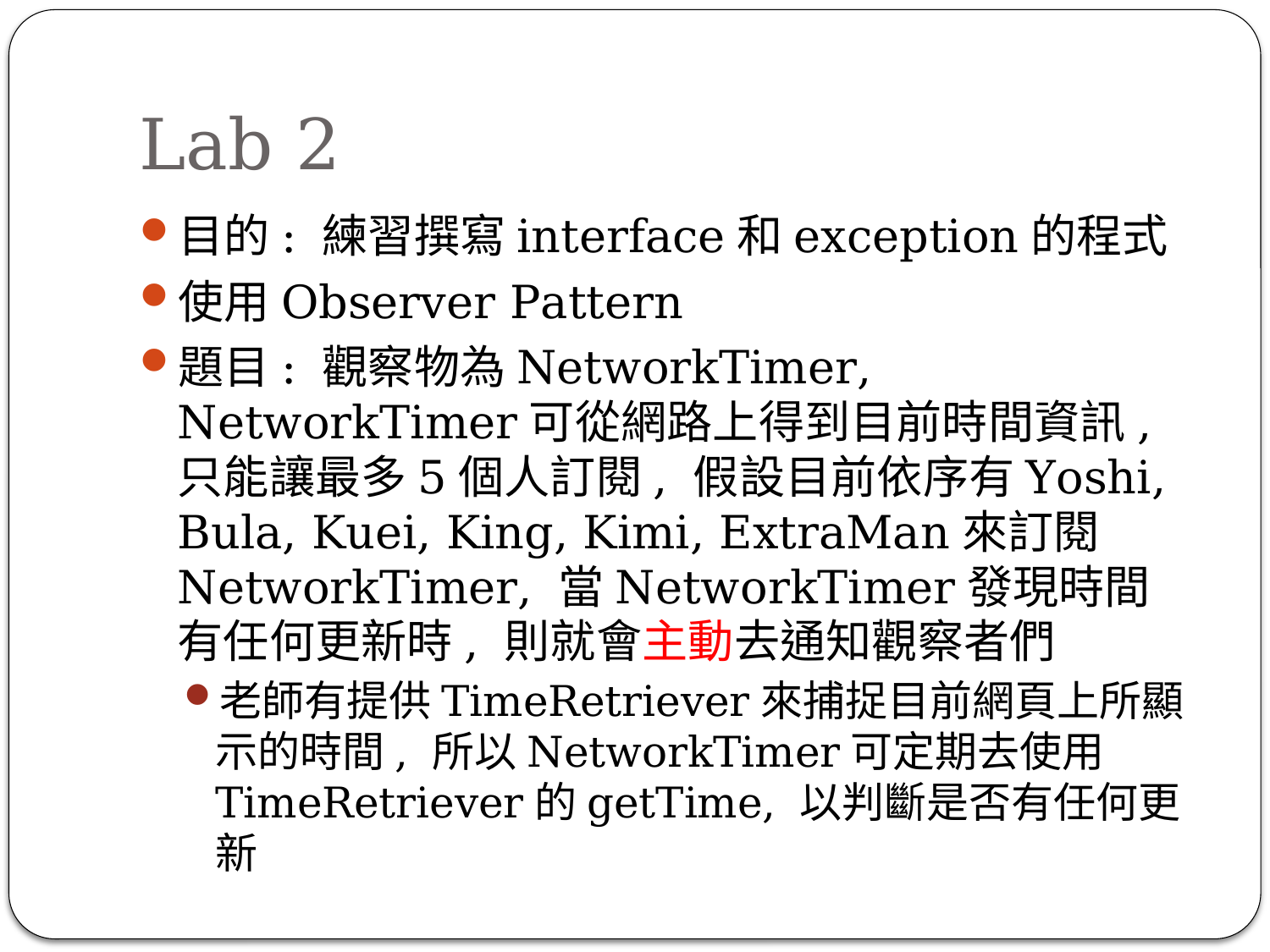

# Lab 2
目的: 練習撰寫interface和exception的程式
使用Observer Pattern
題目: 觀察物為NetworkTimer, NetworkTimer可從網路上得到目前時間資訊, 只能讓最多5個人訂閱, 假設目前依序有Yoshi, Bula, Kuei, King, Kimi, ExtraMan來訂閱NetworkTimer, 當NetworkTimer發現時間有任何更新時, 則就會主動去通知觀察者們
老師有提供TimeRetriever來捕捉目前網頁上所顯示的時間, 所以NetworkTimer可定期去使用TimeRetriever的getTime, 以判斷是否有任何更新